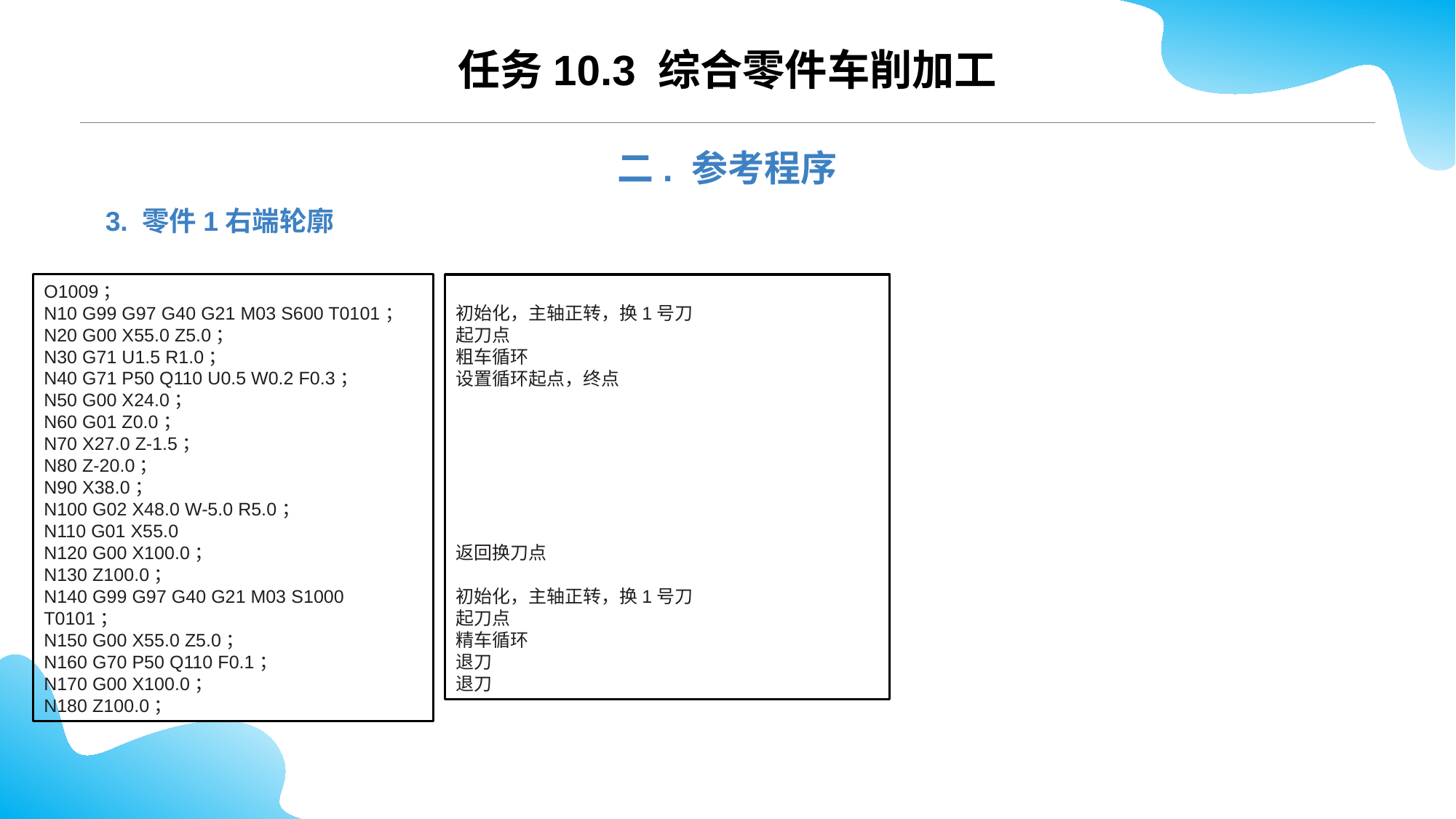

CONTENTS
任务10.3 综合零件车削加工
二. 参考程序
3. 零件1右端轮廓
O1009；
N10 G99 G97 G40 G21 M03 S600 T0101；
N20 G00 X55.0 Z5.0；
N30 G71 U1.5 R1.0；
N40 G71 P50 Q110 U0.5 W0.2 F0.3；
N50 G00 X24.0；
N60 G01 Z0.0；
N70 X27.0 Z-1.5；
N80 Z-20.0；
N90 X38.0；
N100 G02 X48.0 W-5.0 R5.0；
N110 G01 X55.0
N120 G00 X100.0；
N130 Z100.0；
N140 G99 G97 G40 G21 M03 S1000 T0101；
N150 G00 X55.0 Z5.0；
N160 G70 P50 Q110 F0.1；
N170 G00 X100.0；
N180 Z100.0；

初始化，主轴正转，换1号刀
起刀点
粗车循环
设置循环起点，终点

返回换刀点

初始化，主轴正转，换1号刀
起刀点
精车循环
退刀
退刀